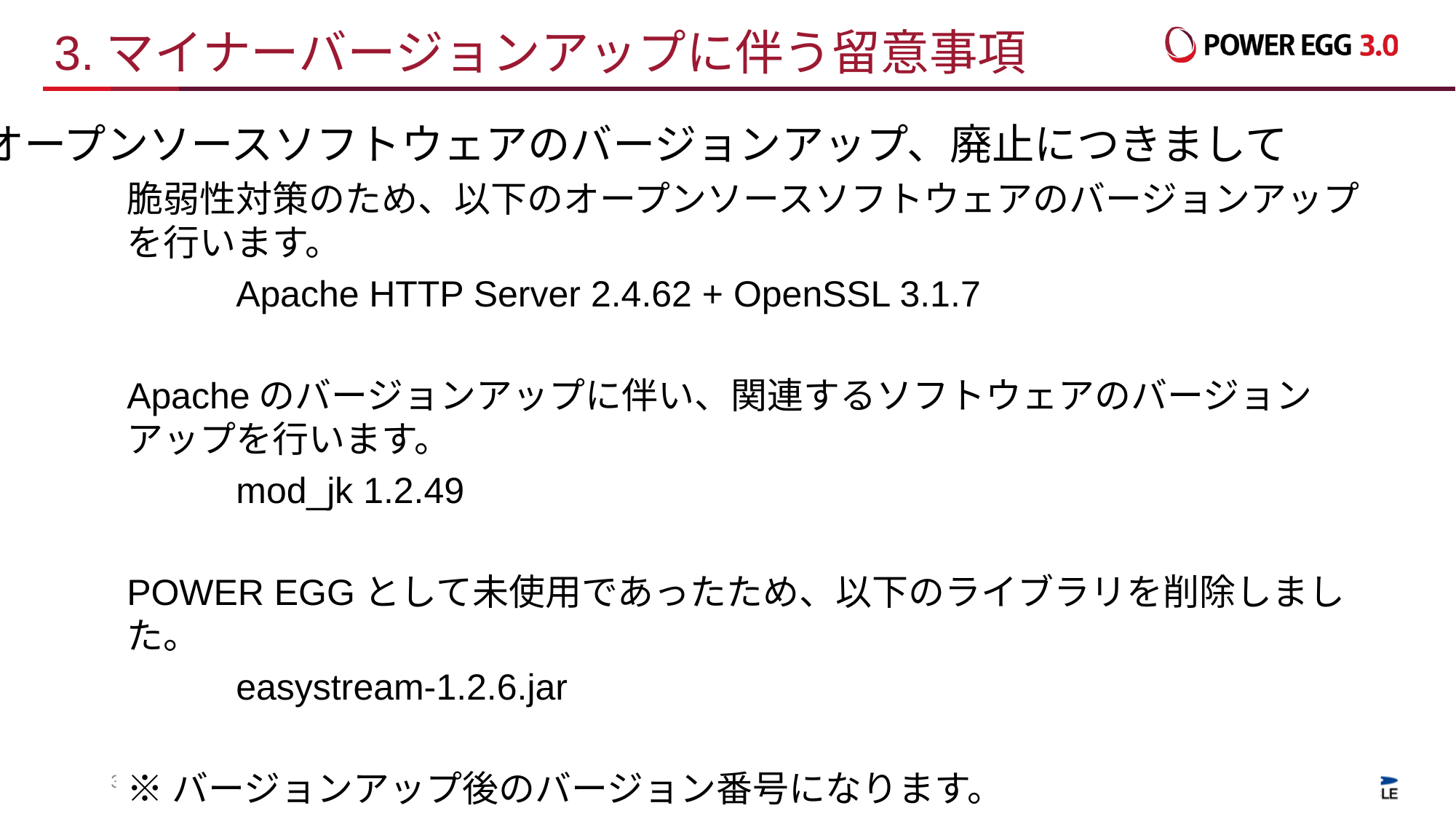

# 3.マイナーバージョンアップに伴う留意事項
オープンソースソフトウェアのバージョンアップ、廃止につきまして
脆弱性対策のため、以下のオープンソースソフトウェアのバージョンアップを行います。
	Apache HTTP Server 2.4.62 + OpenSSL 3.1.7

Apacheのバージョンアップに伴い、関連するソフトウェアのバージョンアップを行います。
	mod_jk 1.2.49

POWER EGGとして未使用であったため、以下のライブラリを削除しました。
	easystream-1.2.6.jar

※バージョンアップ後のバージョン番号になります。
31
All Rights Reserved Copyright© D-CIRCLE,INC.